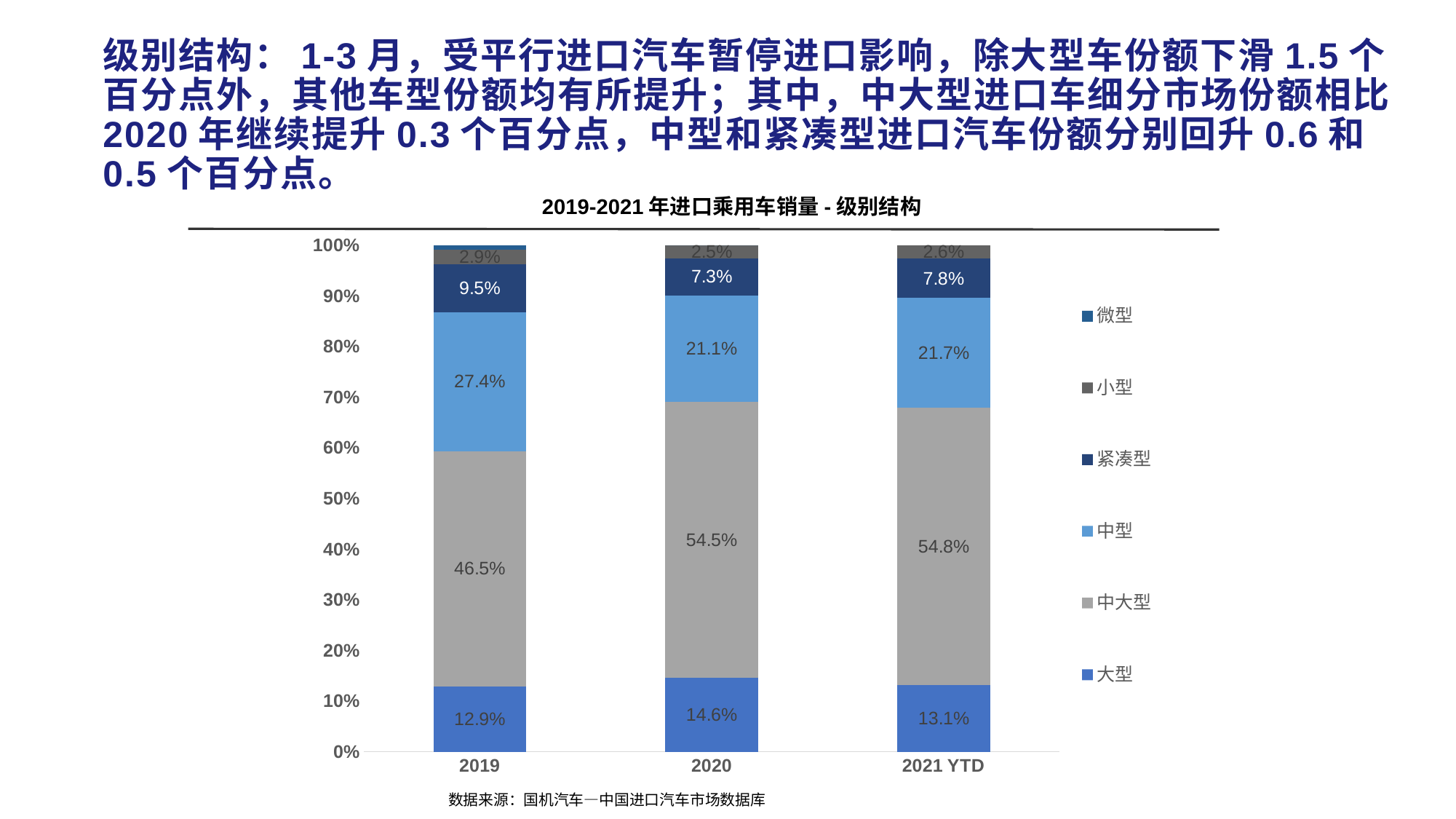

# 级别结构：1-3月，受平行进口汽车暂停进口影响，除大型车份额下滑1.5个百分点外，其他车型份额均有所提升；其中，中大型进口车细分市场份额相比2020年继续提升0.3个百分点，中型和紧凑型进口汽车份额分别回升0.6和0.5个百分点。
2019-2021年进口乘用车销量-级别结构

### Chart

| Category | 大型 | 中大型 | 中型 | 紧凑型 | 小型 | 微型 |
|---|---|---|---|---|---|---|
| 2019 | 0.12919928755619614 | 0.464548588882014 | 0.2743319945207635 | 0.0949182942836399 | 0.029112914474554812 | 0.007888920282831606 |
| 2020 | 0.14600353868133017 | 0.545 | 0.211 | 0.07347079225124183 | 0.025 | 7.268151640898798e-05 |
| 2021 YTD | 0.13109848469127297 | 0.548096836984988 | 0.21696182882946446 | 0.07761236153249136 | 0.026230487961783174 | 0.0 |
数据来源：国机汽车—中国进口汽车市场数据库